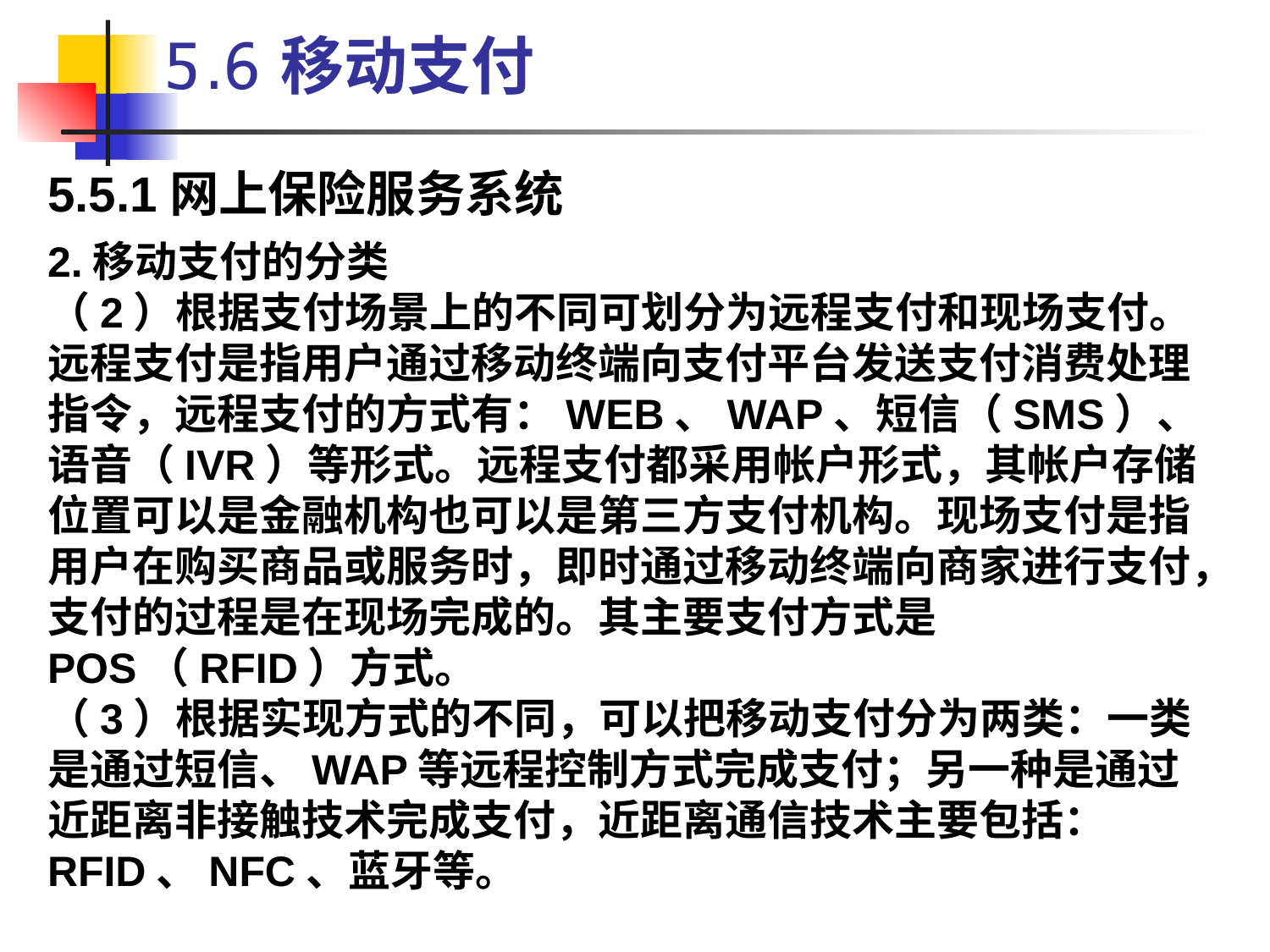

5.6移动支付
5.5.1网上保险服务系统
2.移动支付的分类
（2）根据支付场景上的不同可划分为远程支付和现场支付。远程支付是指用户通过移动终端向支付平台发送支付消费处理指令，远程支付的方式有：WEB、WAP、短信（SMS）、语音（IVR）等形式。远程支付都采用帐户形式，其帐户存储位置可以是金融机构也可以是第三方支付机构。现场支付是指用户在购买商品或服务时，即时通过移动终端向商家进行支付，支付的过程是在现场完成的。其主要支付方式是POS（RFID）方式。
（3）根据实现方式的不同，可以把移动支付分为两类：一类是通过短信、WAP等远程控制方式完成支付；另一种是通过近距离非接触技术完成支付，近距离通信技术主要包括：RFID、NFC、蓝牙等。